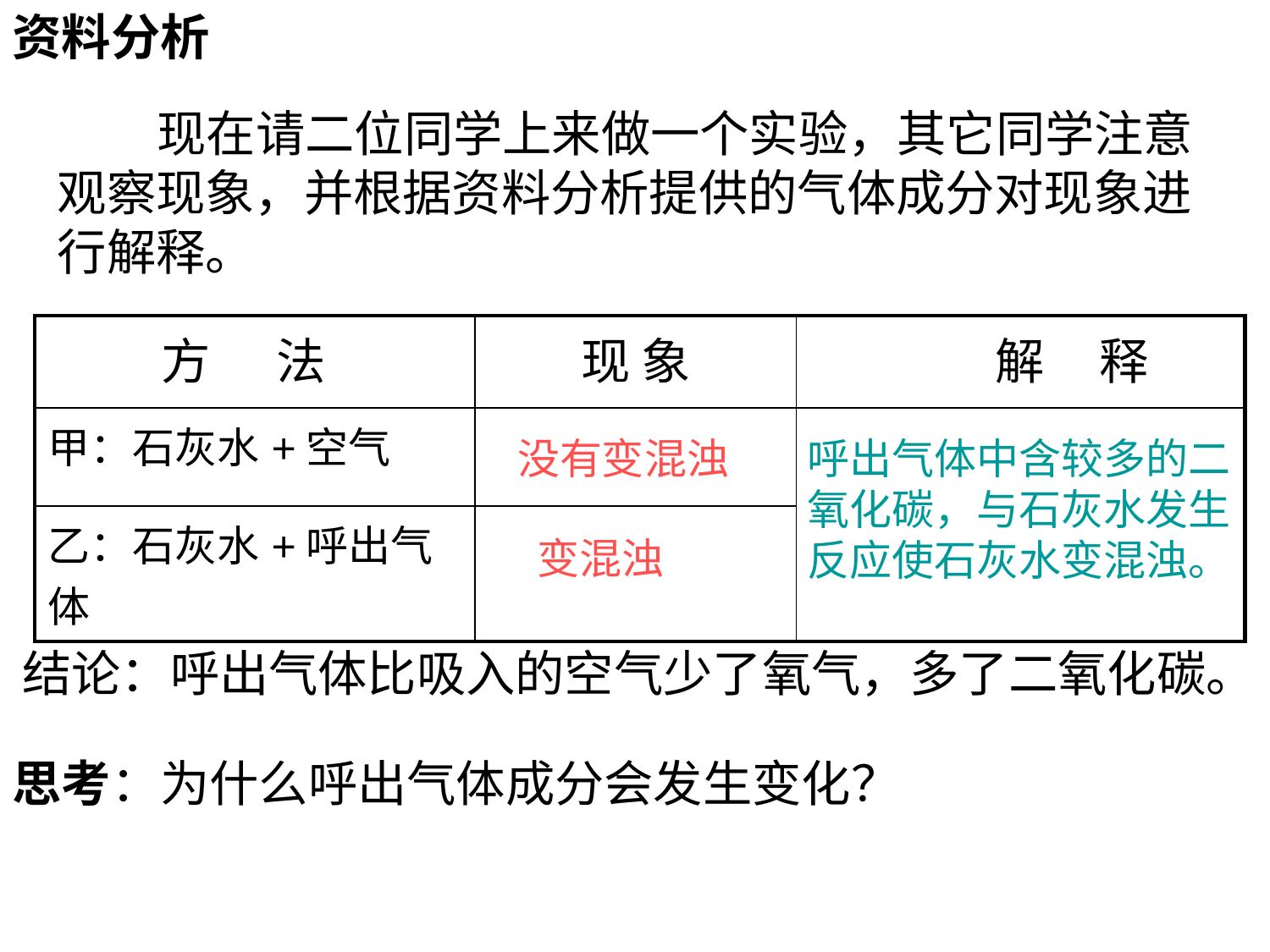

资料分析
        现在请二位同学上来做一个实验，其它同学注意
观察现象，并根据资料分析提供的气体成分对现象进
行解释。
| 方 法 | 现 象 | 解 释 |
| --- | --- | --- |
| 甲：石灰水+空气 |  |  |
| 乙：石灰水+呼出气体 |  |  |
没有变混浊
呼出气体中含较多的二
氧化碳，与石灰水发生
反应使石灰水变混浊。
变混浊
结论：呼出气体比吸入的空气少了氧气，多了二氧化碳。
思考：为什么呼出气体成分会发生变化？